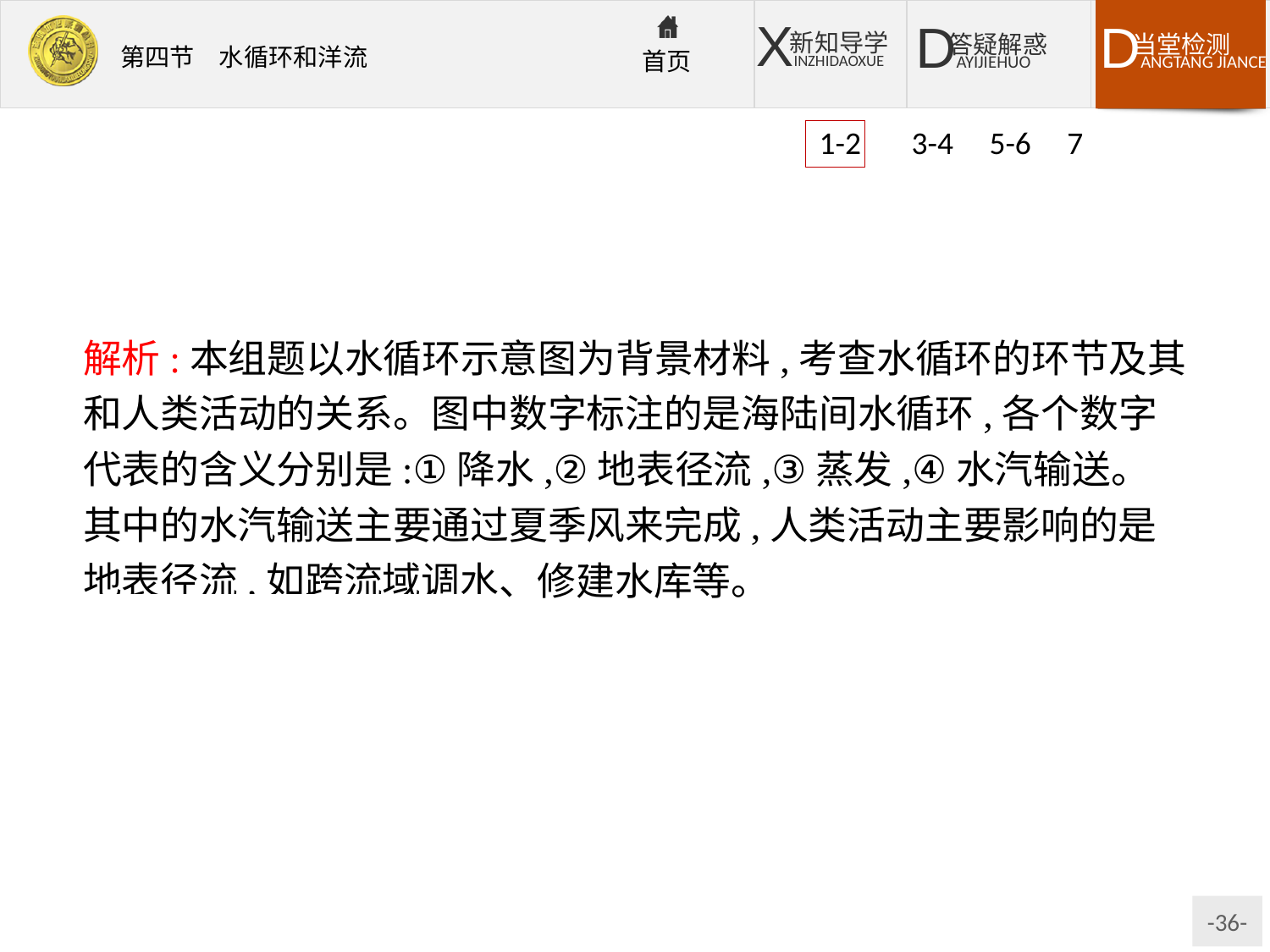

1-2       3-4     5-6     7

解析:本组题以水循环示意图为背景材料,考查水循环的环节及其和人类活动的关系。图中数字标注的是海陆间水循环,各个数字代表的含义分别是:①降水,②地表径流,③蒸发,④水汽输送。其中的水汽输送主要通过夏季风来完成,人类活动主要影响的是地表径流,如跨流域调水、修建水库等。
答案:1.D　2.B